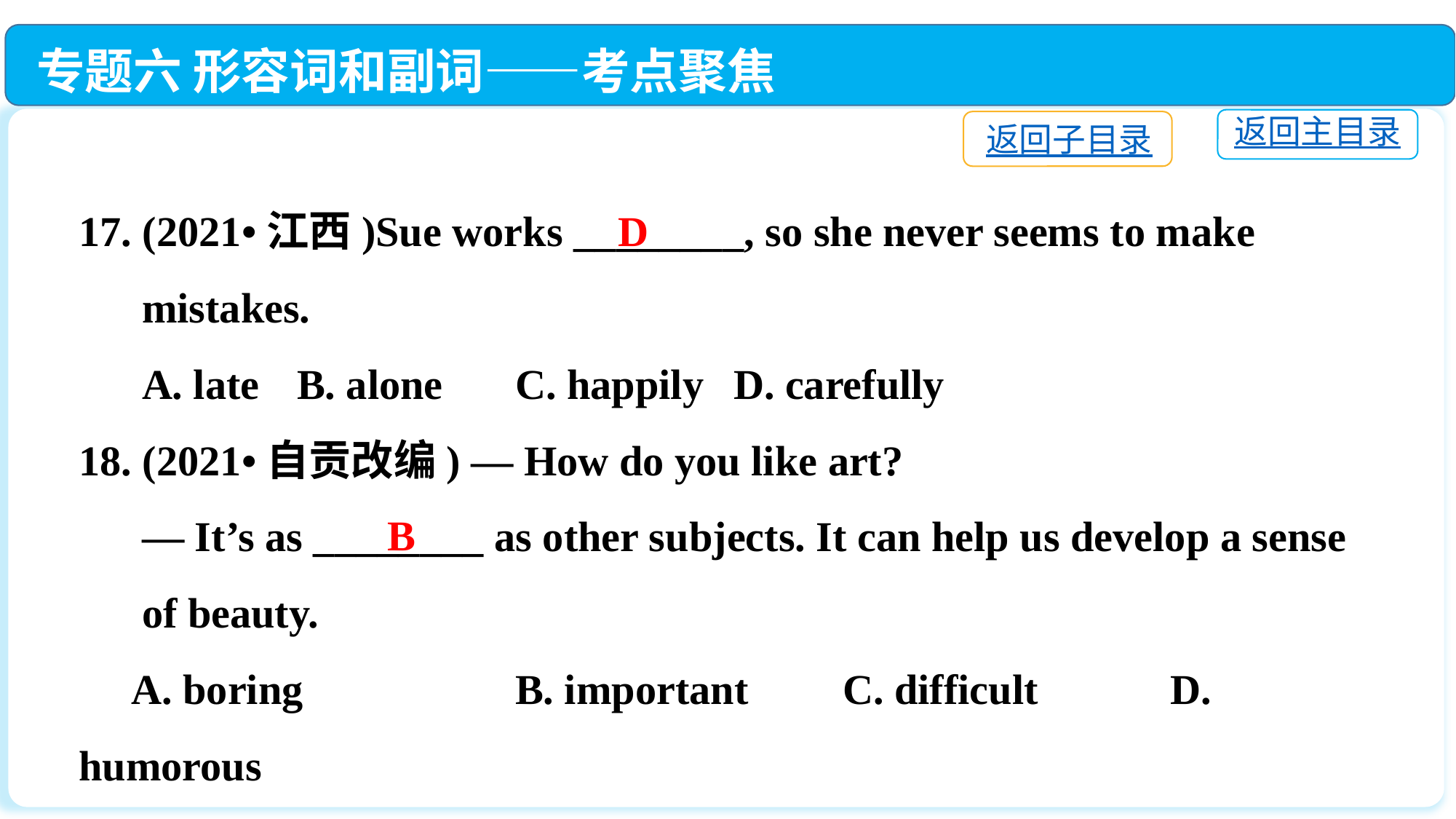

专题六 形容词和副词——考点聚焦

返回主目录

返回子目录
17. (2021•江西)Sue works ________, so she never seems to make
      mistakes.
      A. late	B. alone	C. happily	D. carefully
18. (2021•自贡改编) — How do you like art?
      — It’s as ________ as other subjects. It can help us develop a sense
      of beauty.
     A. boring　　 	B. important	C. difficult　　 	D. humorous
D
B